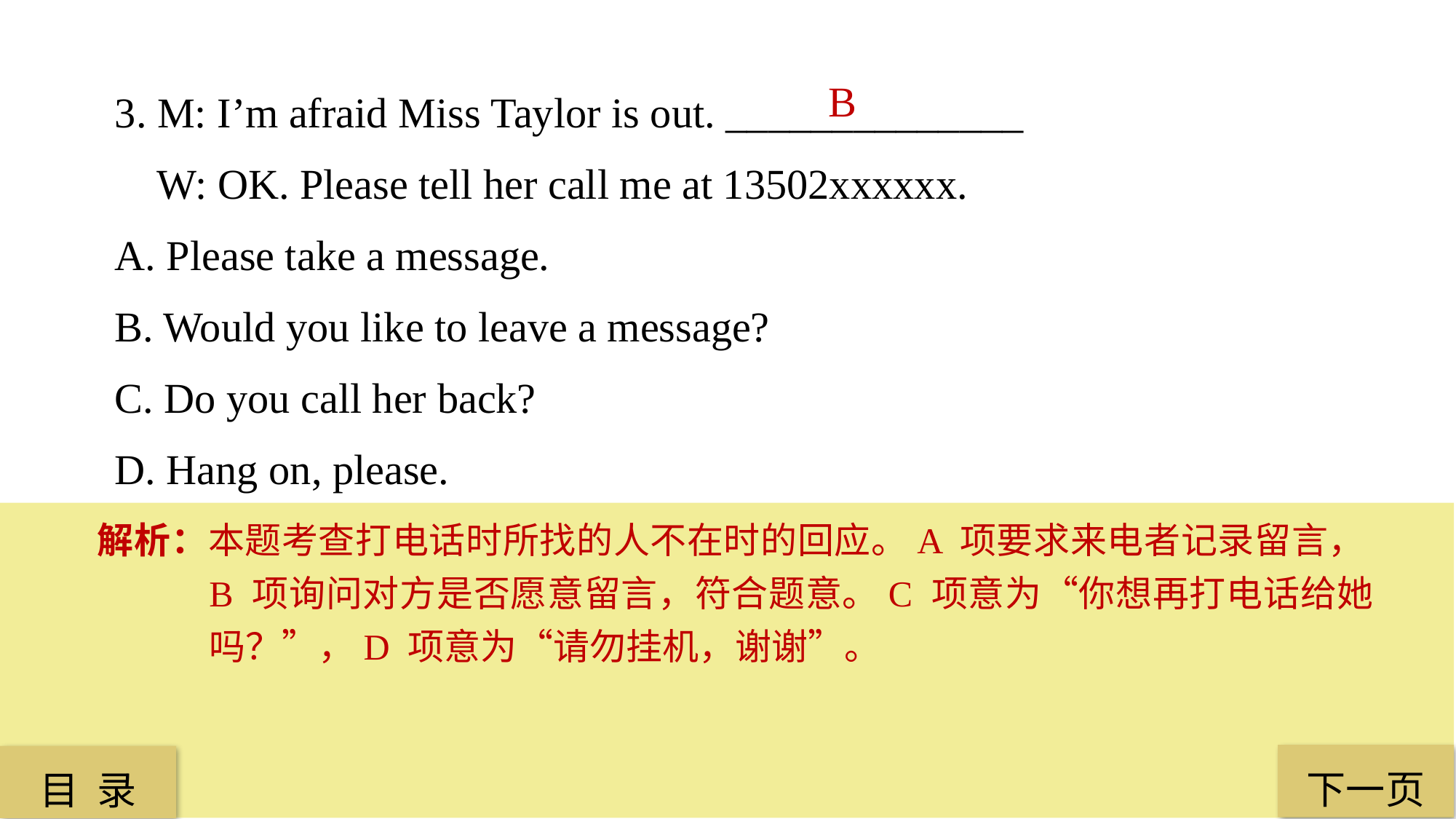

3. M: I’m afraid Miss Taylor is out. ______________
    W: OK. Please tell her call me at 13502xxxxxx.
A. Please take a message.
B. Would you like to leave a message?
C. Do you call her back?
D. Hang on, please.
 B
解析：本题考查打电话时所找的人不在时的回应。A 项要求来电者记录留言，B 项询问对方是否愿意留言，符合题意。C 项意为“你想再打电话给她吗？”，D 项意为“请勿挂机，谢谢”。